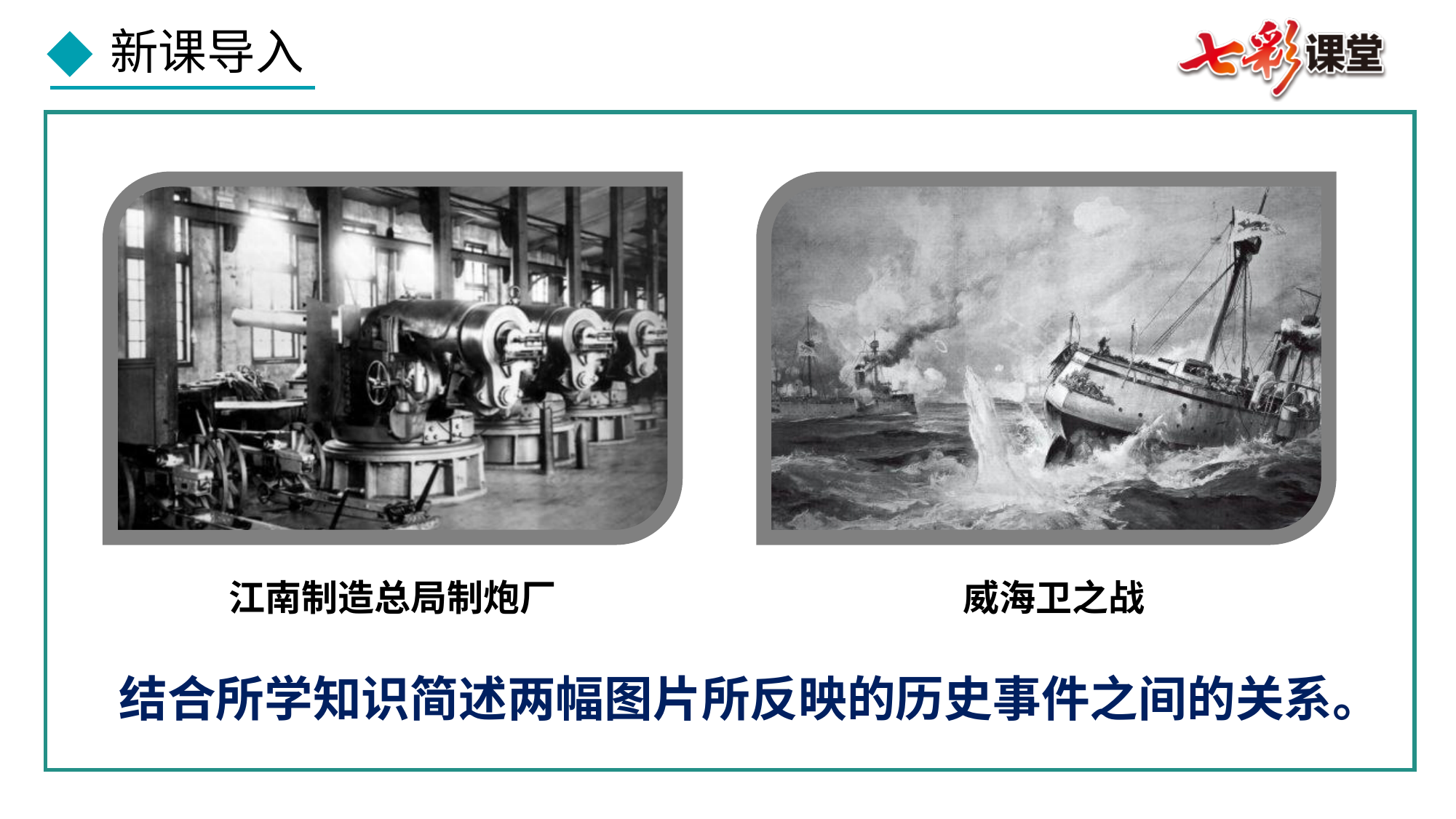

威海卫之战
江南制造总局制炮厂
结合所学知识简述两幅图片所反映的历史事件之间的关系。